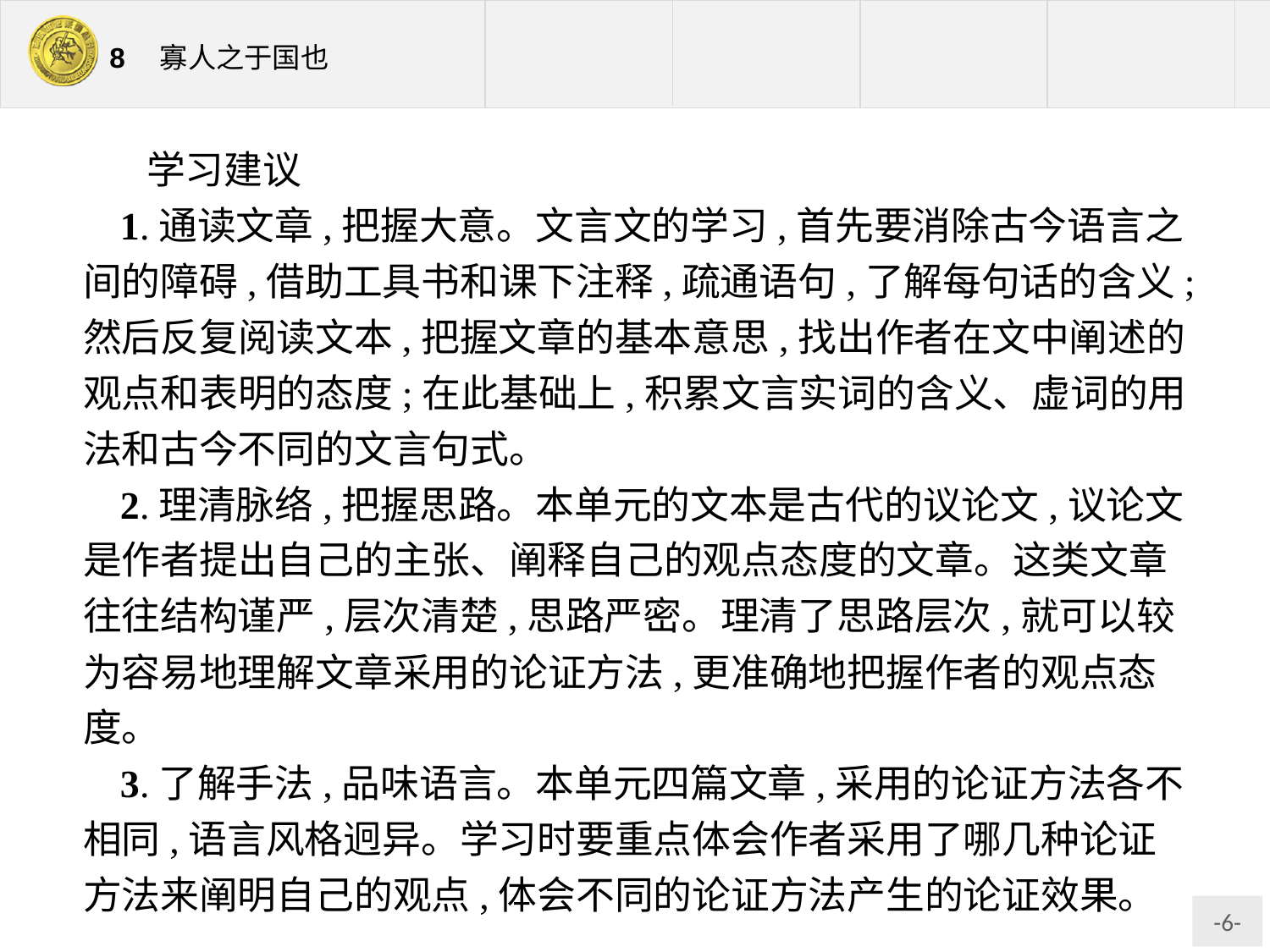

学习建议
1.通读文章,把握大意。文言文的学习,首先要消除古今语言之间的障碍,借助工具书和课下注释,疏通语句,了解每句话的含义;然后反复阅读文本,把握文章的基本意思,找出作者在文中阐述的观点和表明的态度;在此基础上,积累文言实词的含义、虚词的用法和古今不同的文言句式。
2.理清脉络,把握思路。本单元的文本是古代的议论文,议论文是作者提出自己的主张、阐释自己的观点态度的文章。这类文章往往结构谨严,层次清楚,思路严密。理清了思路层次,就可以较为容易地理解文章采用的论证方法,更准确地把握作者的观点态度。
3.了解手法,品味语言。本单元四篇文章,采用的论证方法各不相同,语言风格迥异。学习时要重点体会作者采用了哪几种论证方法来阐明自己的观点,体会不同的论证方法产生的论证效果。